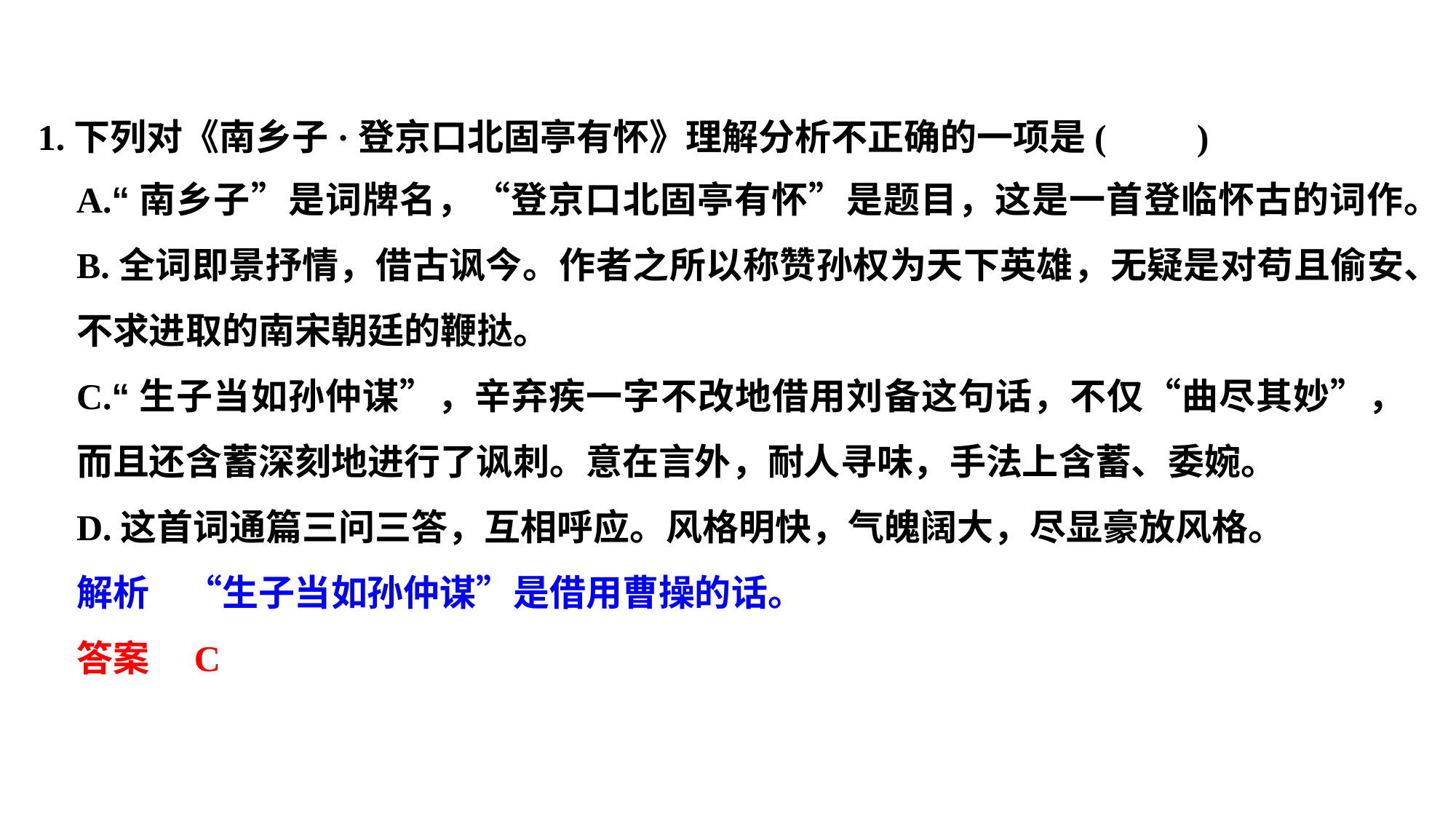

1.下列对《南乡子·登京口北固亭有怀》理解分析不正确的一项是(　　)
A.“南乡子”是词牌名，“登京口北固亭有怀”是题目，这是一首登临怀古的词作。
B.全词即景抒情，借古讽今。作者之所以称赞孙权为天下英雄，无疑是对苟且偷安、不求进取的南宋朝廷的鞭挞。
C.“生子当如孙仲谋”，辛弃疾一字不改地借用刘备这句话，不仅“曲尽其妙”，而且还含蓄深刻地进行了讽刺。意在言外，耐人寻味，手法上含蓄、委婉。
D.这首词通篇三问三答，互相呼应。风格明快，气魄阔大，尽显豪放风格。
解析　“生子当如孙仲谋”是借用曹操的话。
答案　C